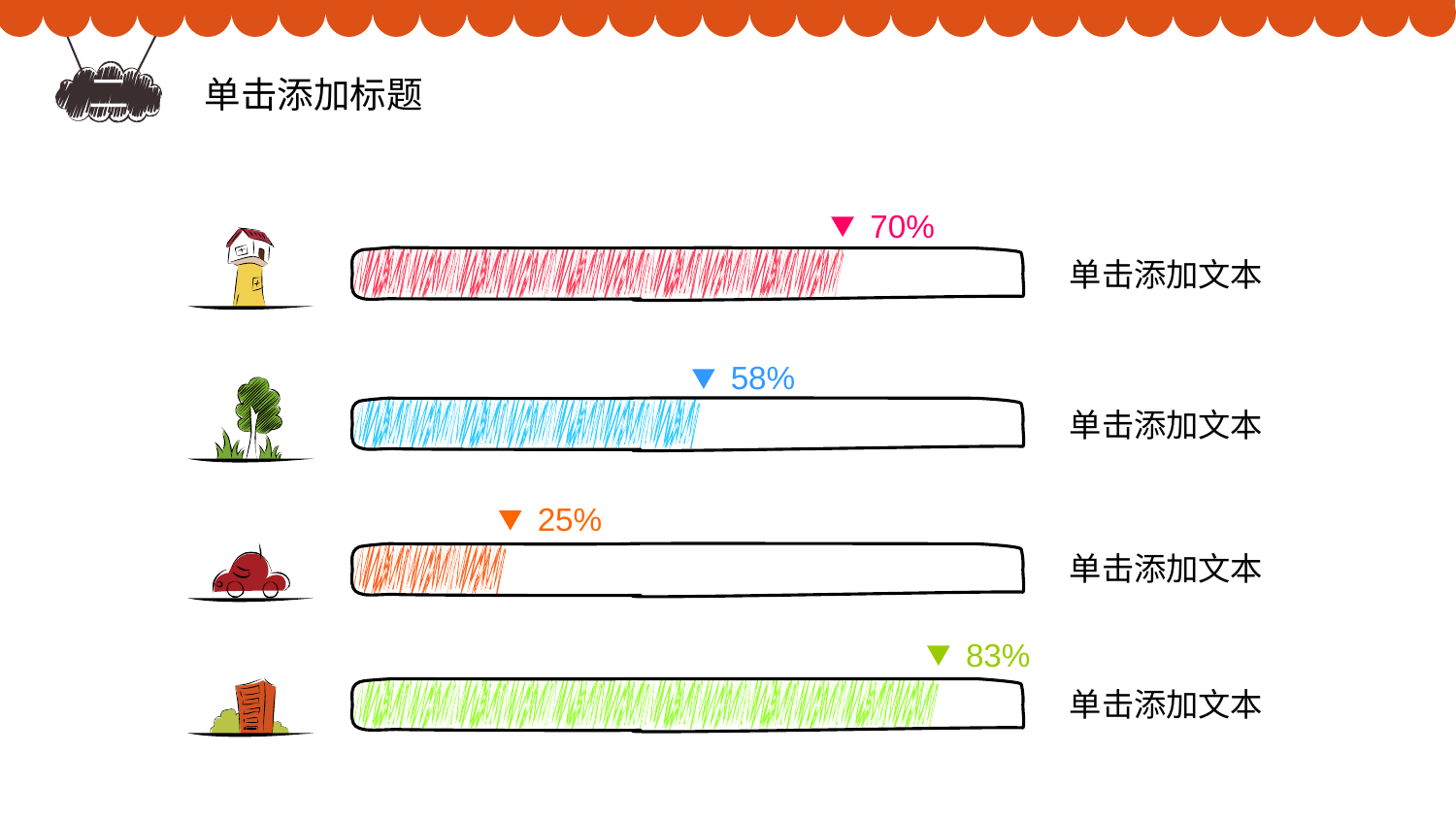

二
单击添加标题
70%

单击添加文本
58%

单击添加文本
25%

单击添加文本

83%

单击添加文本